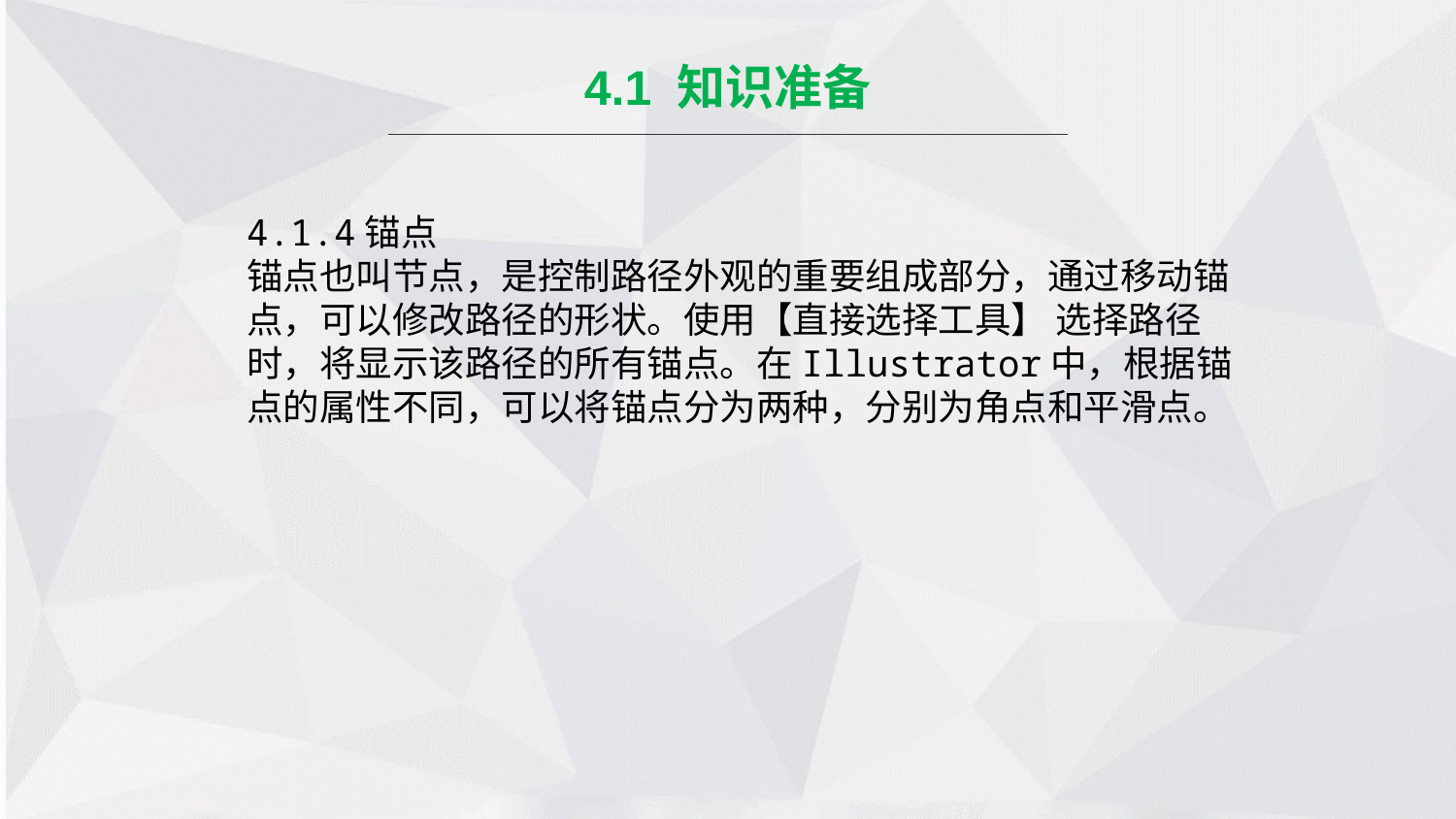

4.1 知识准备
4.1.4锚点
锚点也叫节点，是控制路径外观的重要组成部分，通过移动锚点，可以修改路径的形状。使用【直接选择工具】 选择路径时，将显示该路径的所有锚点。在Illustrator中，根据锚点的属性不同，可以将锚点分为两种，分别为角点和平滑点。